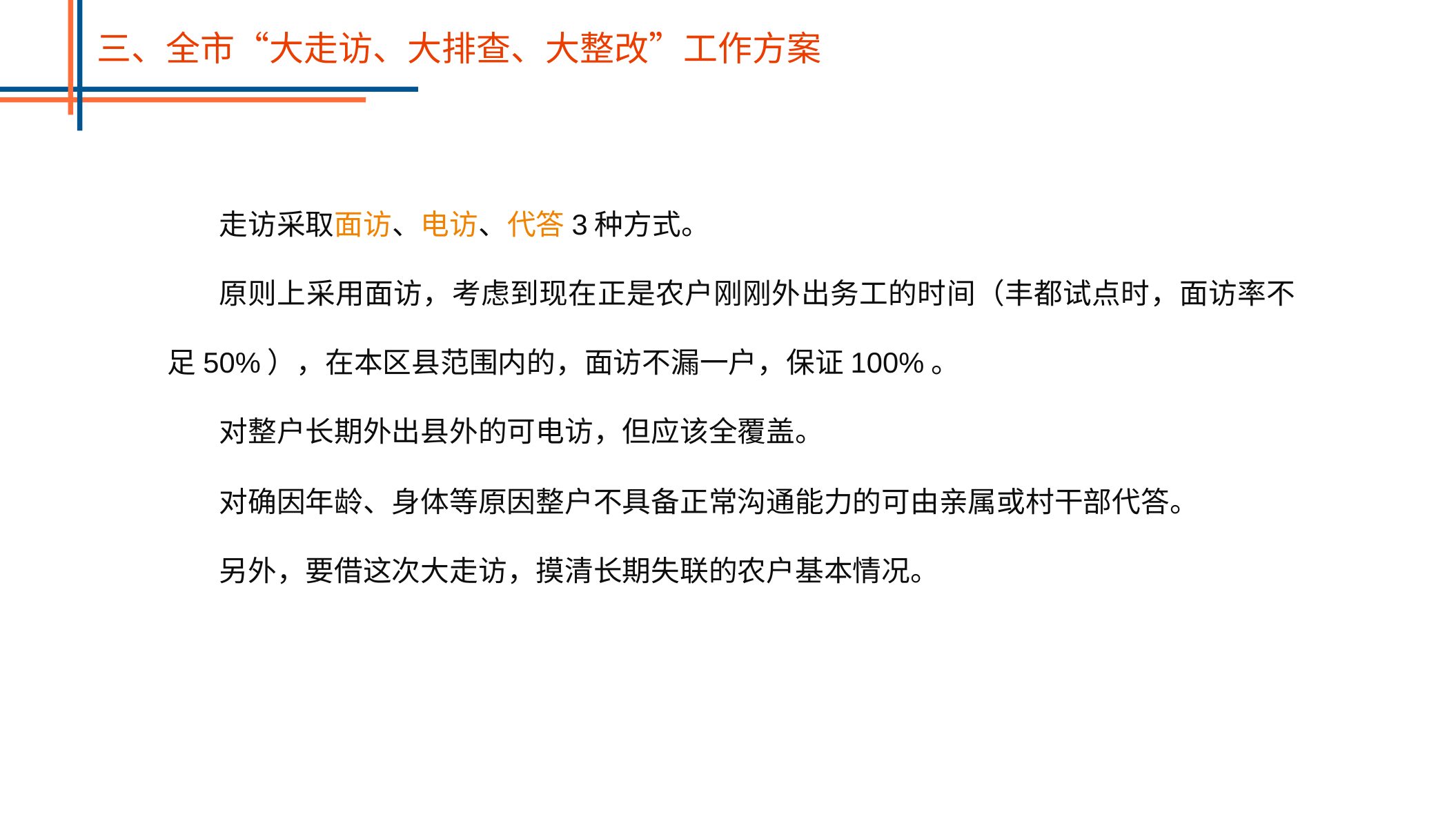

三、全市“大走访、大排查、大整改”工作方案

走访采取面访、电访、代答3种方式。
原则上采用面访，考虑到现在正是农户刚刚外出务工的时间（丰都试点时，面访率不足50%），在本区县范围内的，面访不漏一户，保证100%。
对整户长期外出县外的可电访，但应该全覆盖。
对确因年龄、身体等原因整户不具备正常沟通能力的可由亲属或村干部代答。
另外，要借这次大走访，摸清长期失联的农户基本情况。